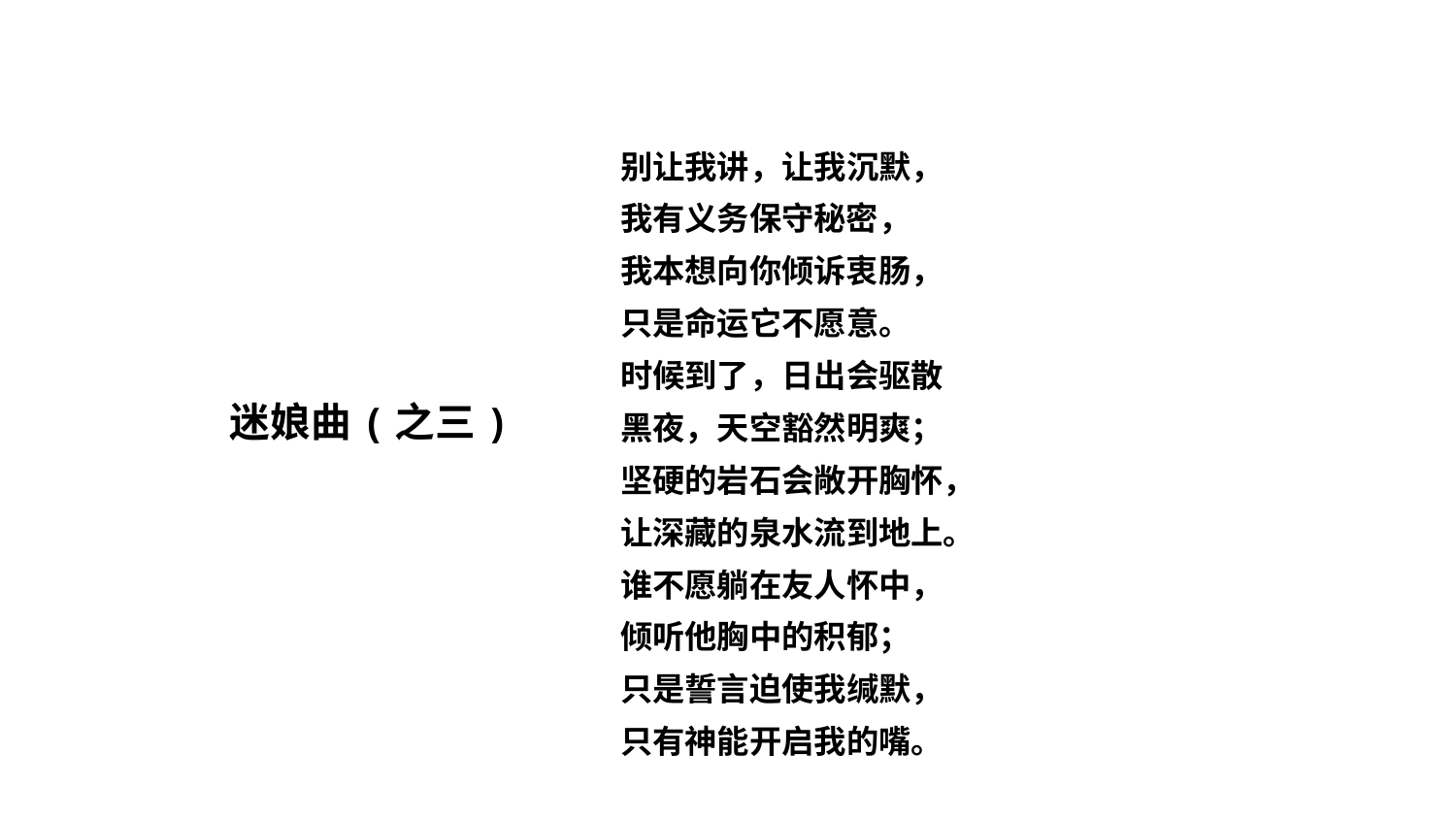

拓展阅读

    别让我讲，让我沉默，
    我有义务保守秘密，
    我本想向你倾诉衷肠，
    只是命运它不愿意。
    时候到了，日出会驱散
    黑夜，天空豁然明爽；
    坚硬的岩石会敞开胸怀，
    让深藏的泉水流到地上。
    谁不愿躺在友人怀中，
    倾听他胸中的积郁；
    只是誓言迫使我缄默，
    只有神能开启我的嘴。
 迷娘曲(之三)